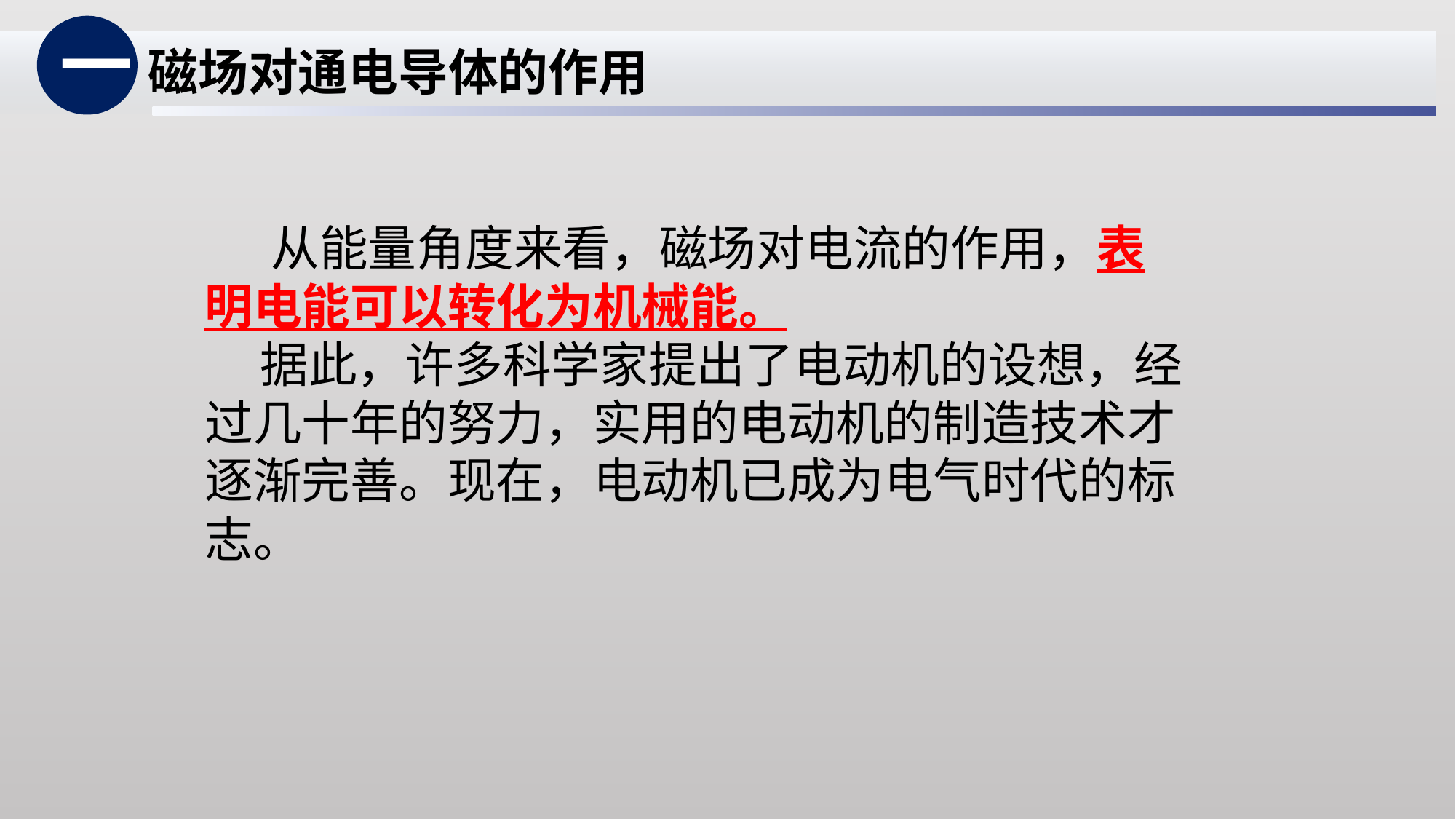

一

磁场对通电导体的作用

     从能量角度来看，磁场对电流的作用，表明电能可以转化为机械能。
    据此，许多科学家提出了电动机的设想，经过几十年的努力，实用的电动机的制造技术才逐渐完善。现在，电动机已成为电气时代的标志。